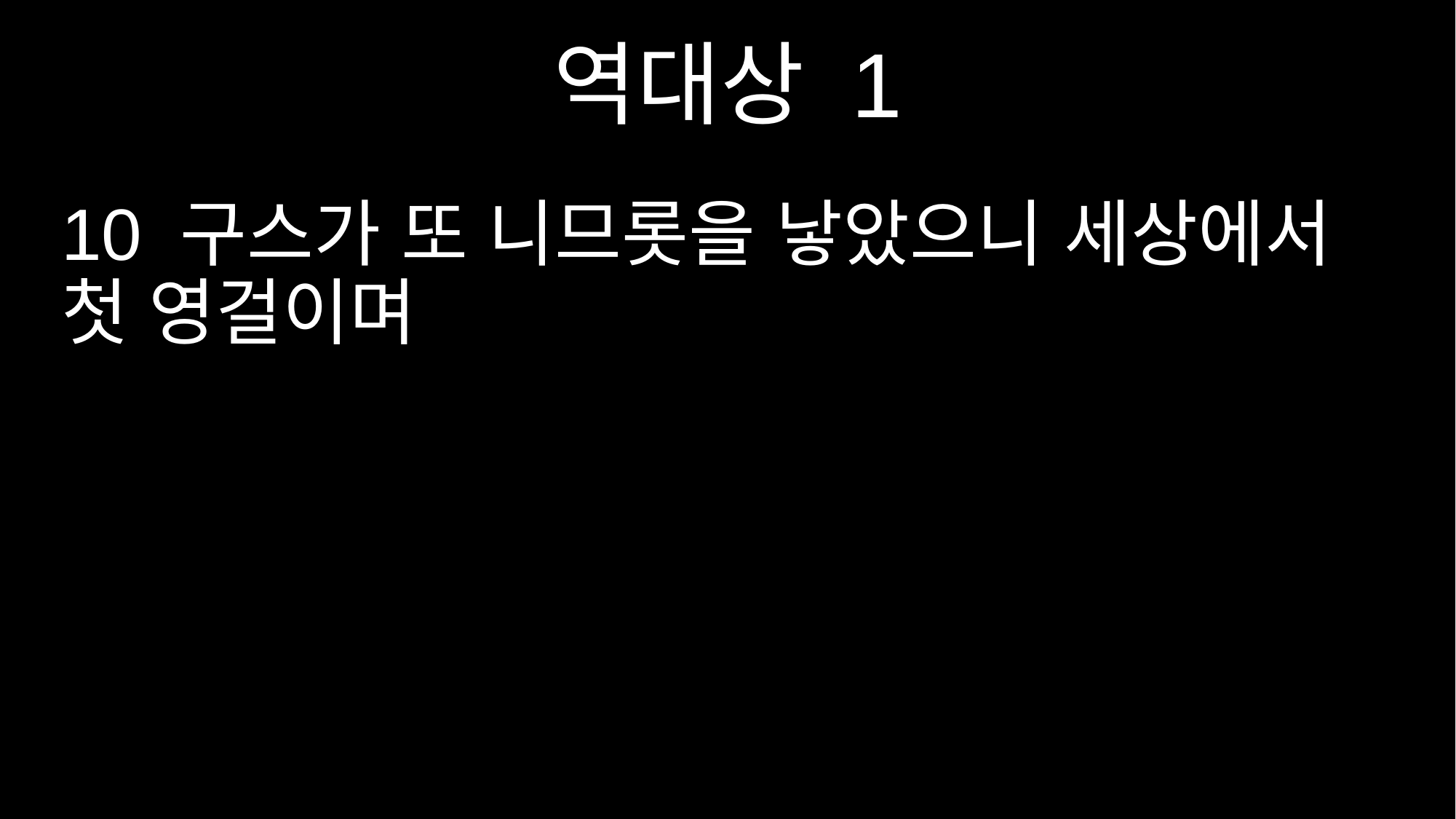

역대상 1
10 구스가 또 니므롯을 낳았으니 세상에서 첫 영걸이며